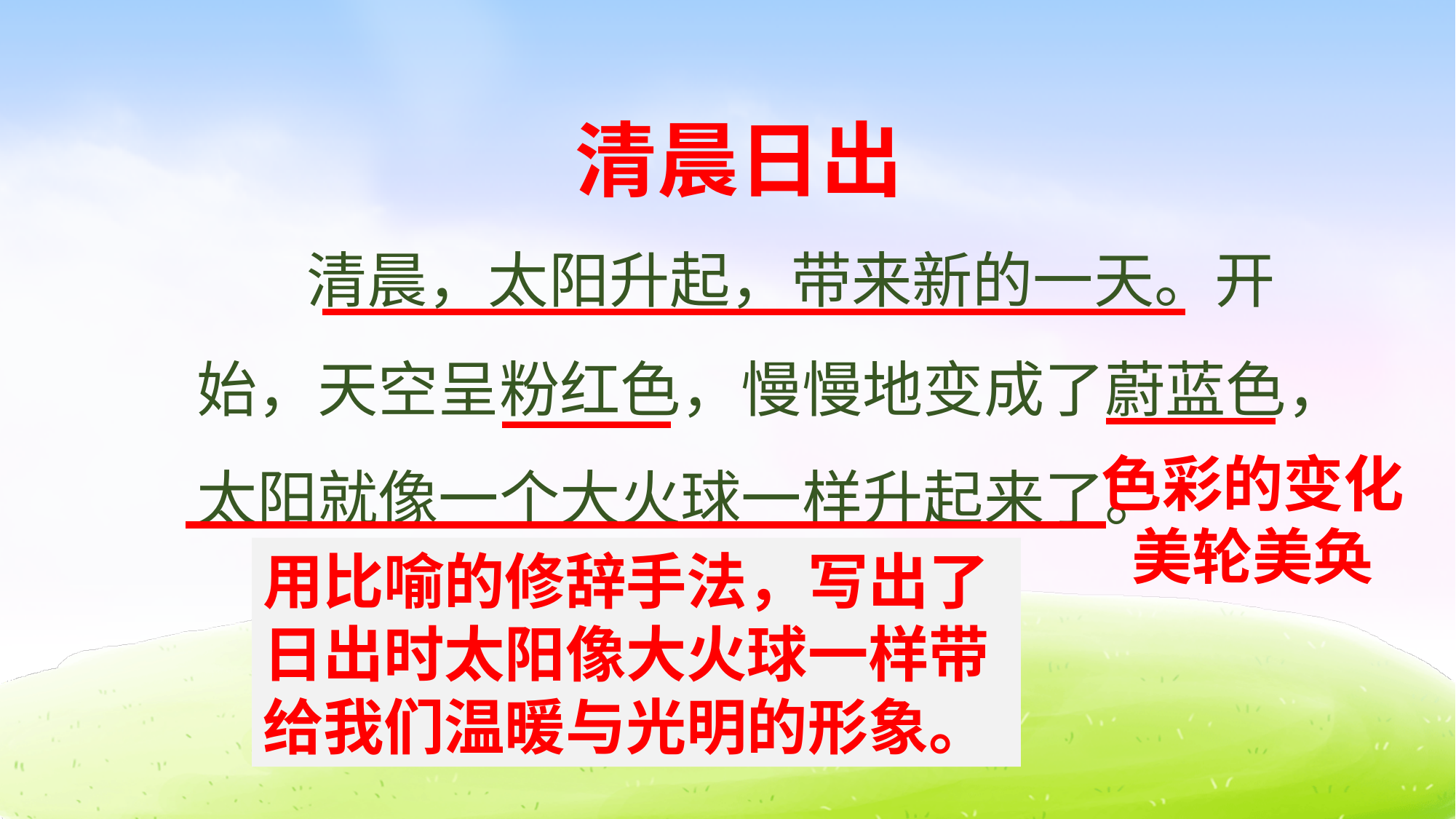

清晨日出
       清晨，太阳升起，带来新的一天。开始，天空呈粉红色，慢慢地变成了蔚蓝色，太阳就像一个大火球一样升起来了。
色彩的变化美轮美奂
用比喻的修辞手法，写出了日出时太阳像大火球一样带给我们温暖与光明的形象。